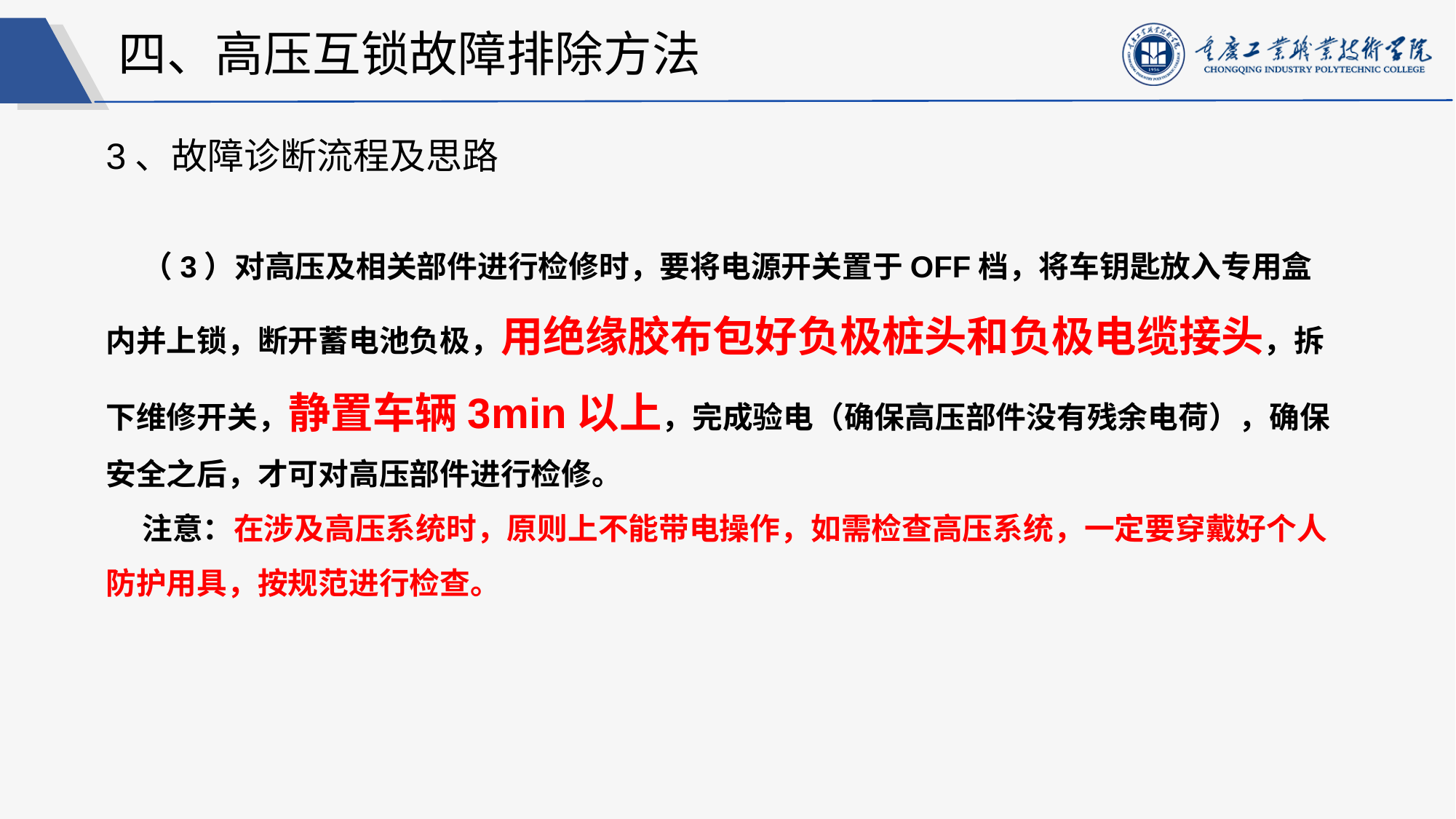

四、高压互锁故障排除方法
3、故障诊断流程及思路
（3）对高压及相关部件进行检修时，要将电源开关置于OFF档，将车钥匙放入专用盒内并上锁，断开蓄电池负极，用绝缘胶布包好负极桩头和负极电缆接头，拆下维修开关，静置车辆3min以上，完成验电（确保高压部件没有残余电荷），确保安全之后，才可对高压部件进行检修。
注意：在涉及高压系统时，原则上不能带电操作，如需检查高压系统，一定要穿戴好个人防护用具，按规范进行检查。